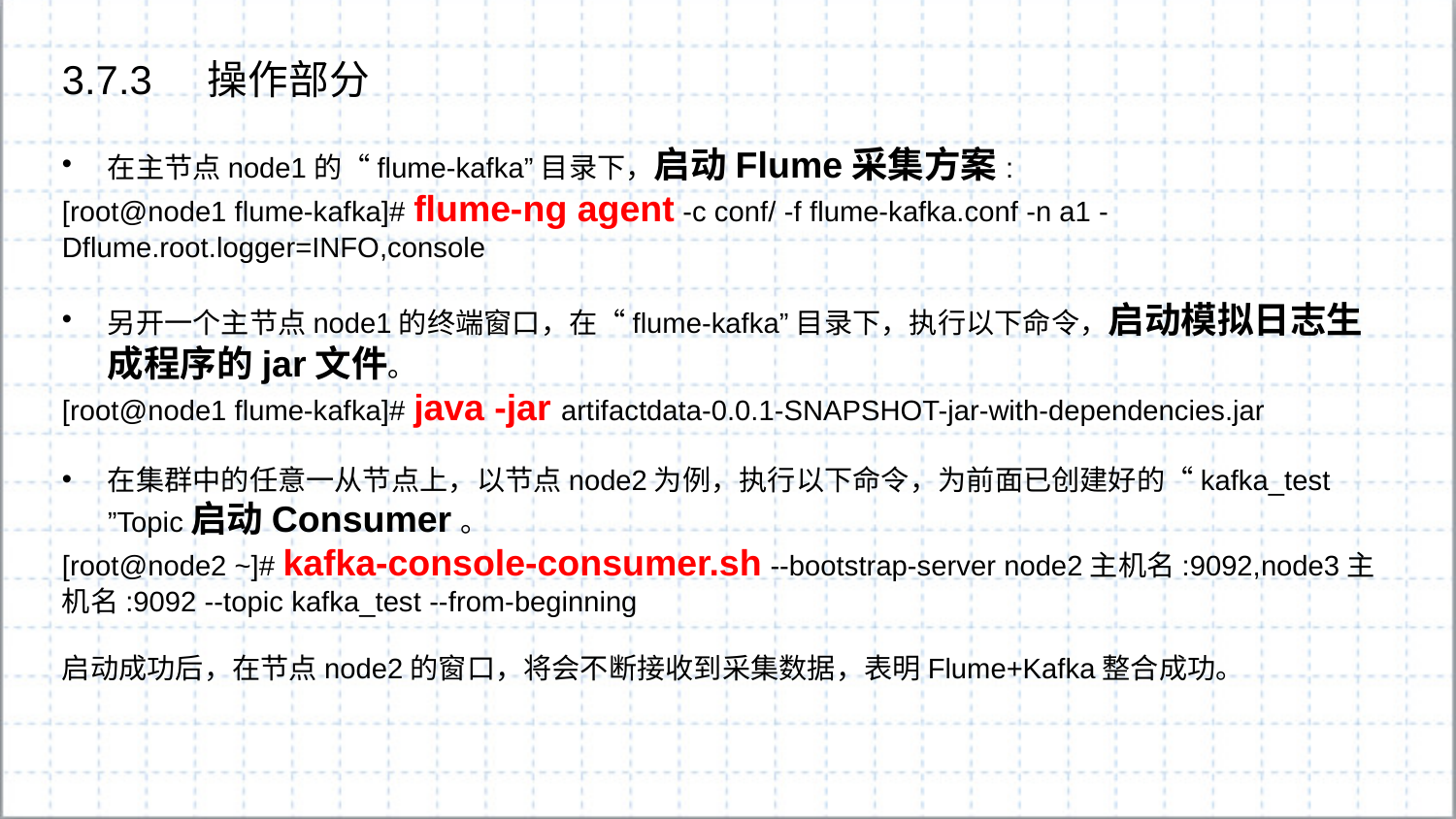

3.7.3	操作部分
在主节点node1的“flume-kafka”目录下，启动Flume采集方案:
[root@node1 flume-kafka]# flume-ng agent -c conf/ -f flume-kafka.conf -n a1 -Dflume.root.logger=INFO,console

另开一个主节点node1的终端窗口，在“flume-kafka”目录下，执行以下命令，启动模拟日志生成程序的jar文件。
[root@node1 flume-kafka]# java -jar artifactdata-0.0.1-SNAPSHOT-jar-with-dependencies.jar

在集群中的任意一从节点上，以节点node2为例，执行以下命令，为前面已创建好的“kafka_test ”Topic启动Consumer。
[root@node2 ~]# kafka-console-consumer.sh --bootstrap-server node2主机名:9092,node3主机名:9092 --topic kafka_test --from-beginning

启动成功后，在节点node2的窗口，将会不断接收到采集数据，表明Flume+Kafka整合成功。